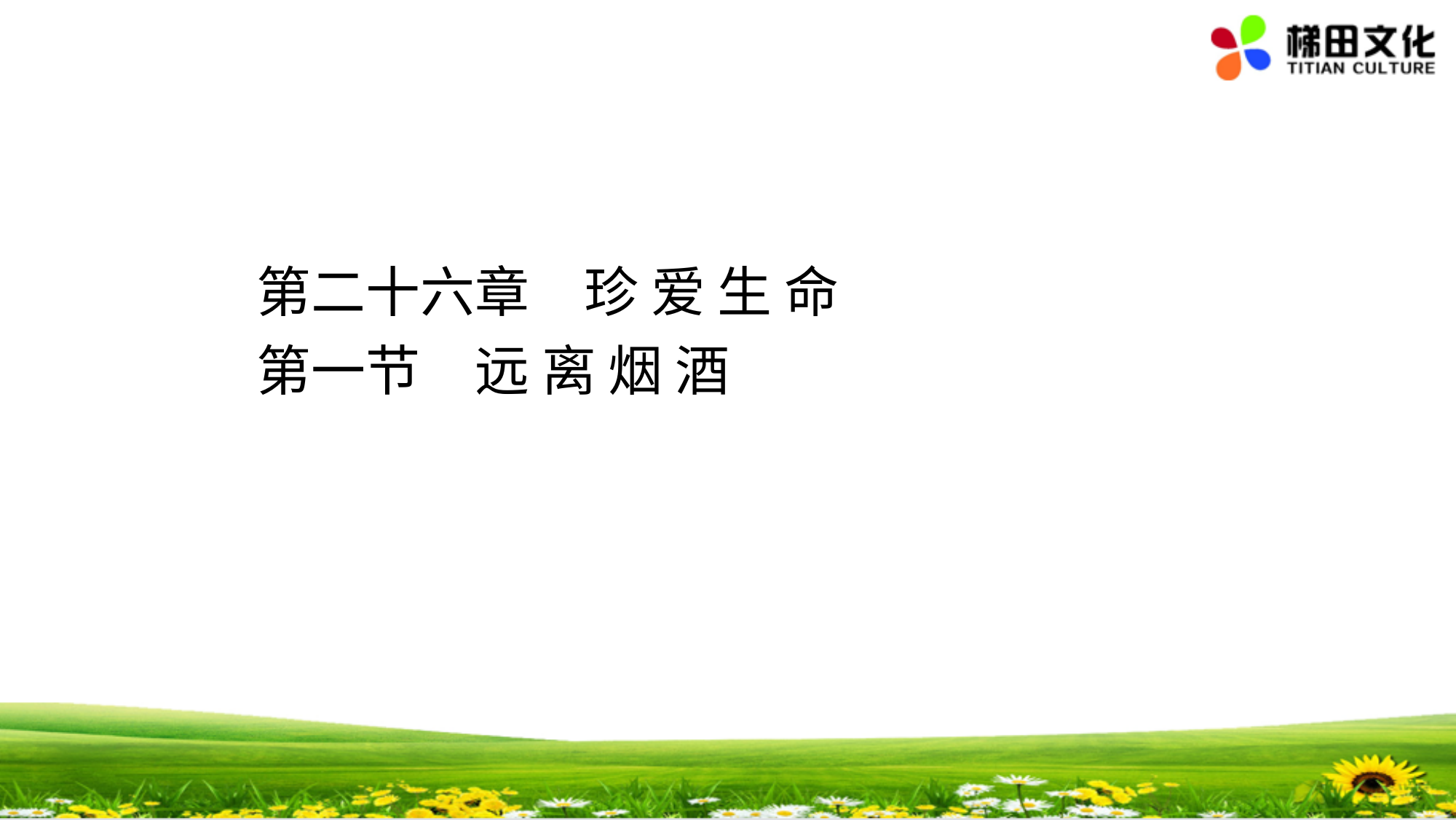

第二十六章　珍 爱 生 命
第一节　远 离 烟 酒